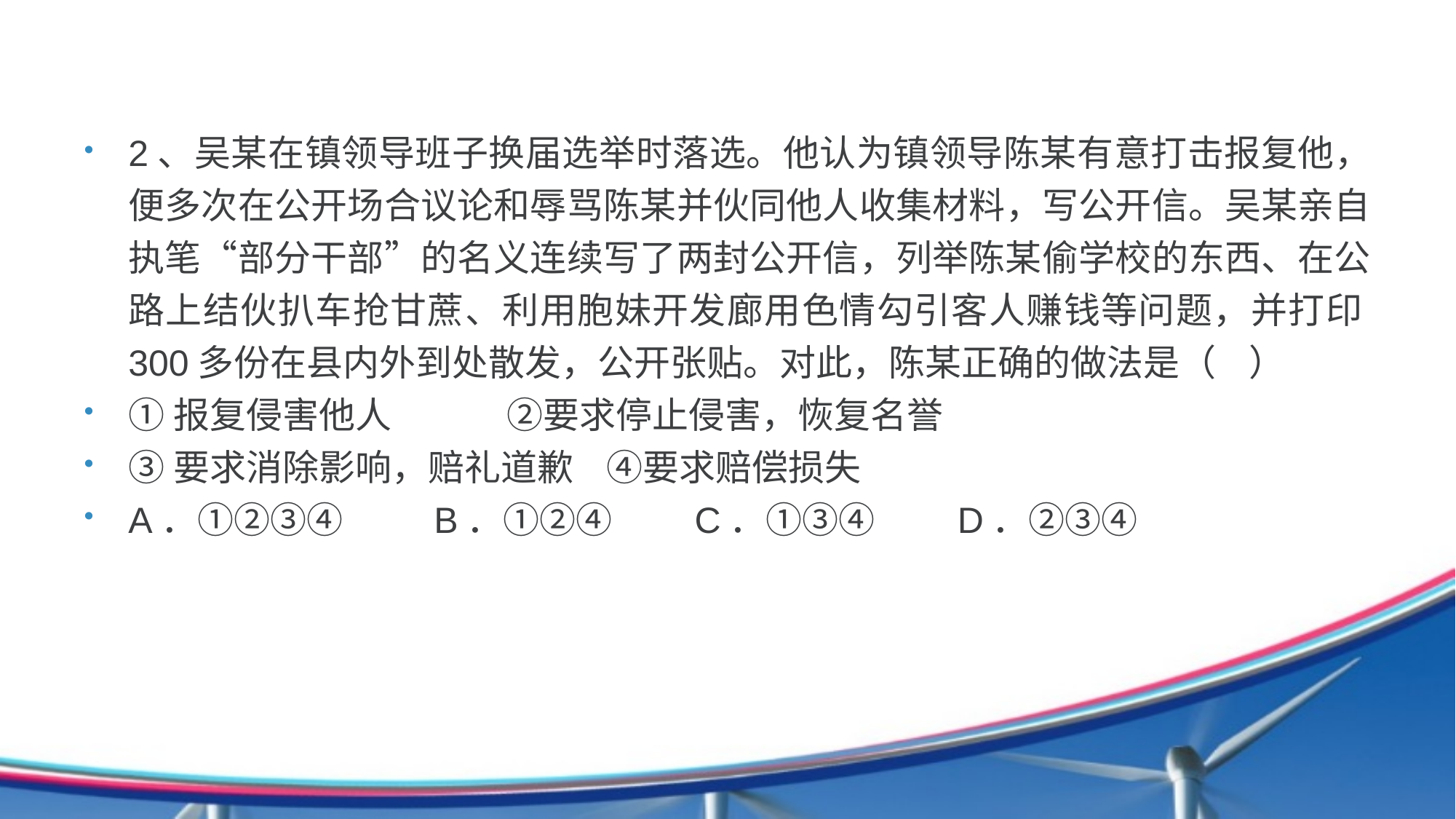

2、吴某在镇领导班子换届选举时落选。他认为镇领导陈某有意打击报复他，便多次在公开场合议论和辱骂陈某并伙同他人收集材料，写公开信。吴某亲自执笔“部分干部”的名义连续写了两封公开信，列举陈某偷学校的东西、在公路上结伙扒车抢甘蔗、利用胞妹开发廊用色情勾引客人赚钱等问题，并打印300多份在县内外到处散发，公开张贴。对此，陈某正确的做法是（    ）
①报复侵害他人              ②要求停止侵害，恢复名誉
③要求消除影响，赔礼道歉    ④要求赔偿损失
A．①②③④          B．①②④         C．①③④         D．②③④